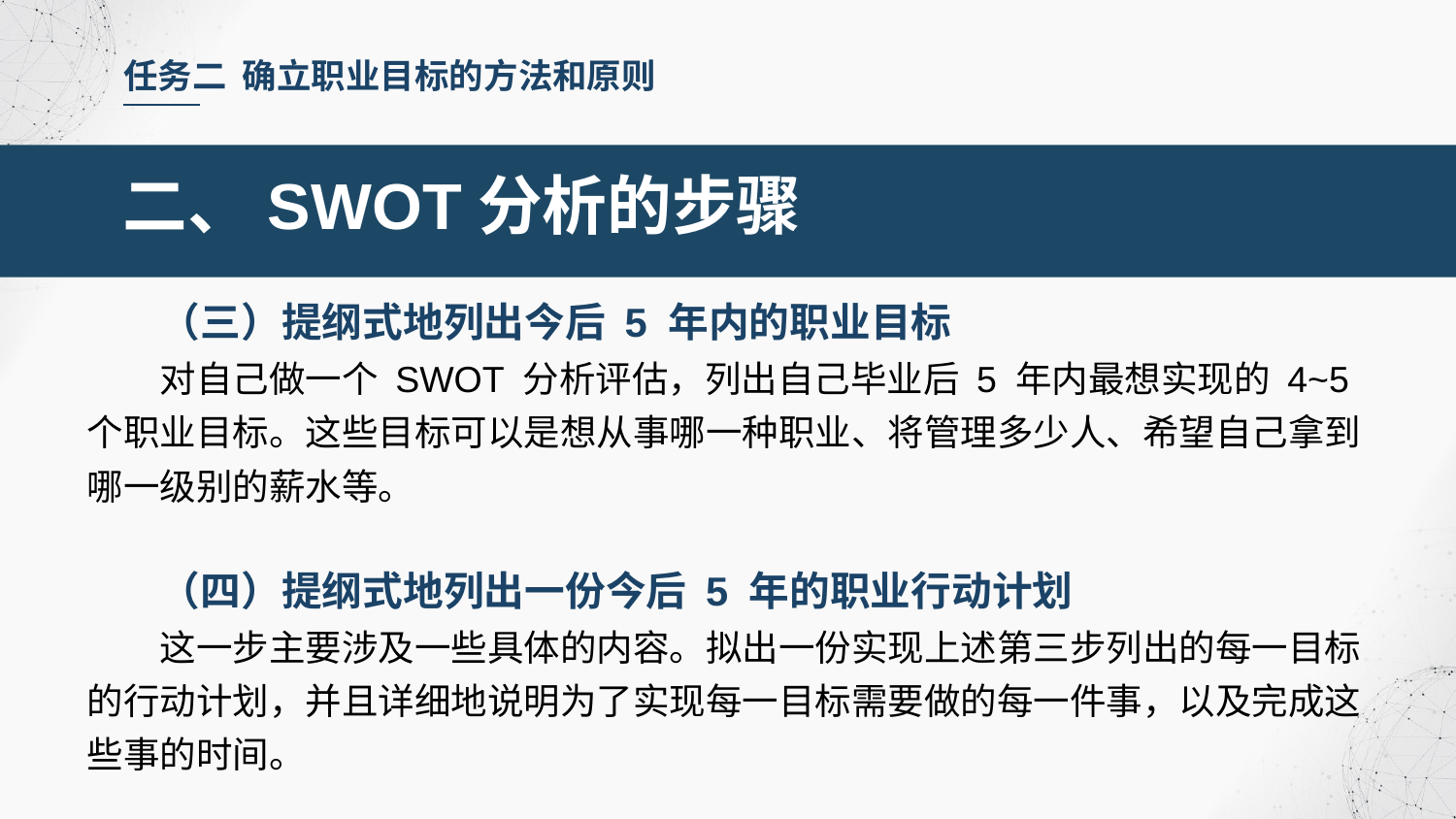

任务二  确立职业目标的方法和原则

二、SWOT分析的步骤
（三）提纲式地列出今后 5 年内的职业目标
对自己做一个 SWOT 分析评估，列出自己毕业后 5 年内最想实现的 4~5 个职业目标。这些目标可以是想从事哪一种职业、将管理多少人、希望自己拿到哪一级别的薪水等。

（四）提纲式地列出一份今后 5 年的职业行动计划
这一步主要涉及一些具体的内容。拟出一份实现上述第三步列出的每一目标的行动计划，并且详细地说明为了实现每一目标需要做的每一件事，以及完成这些事的时间。